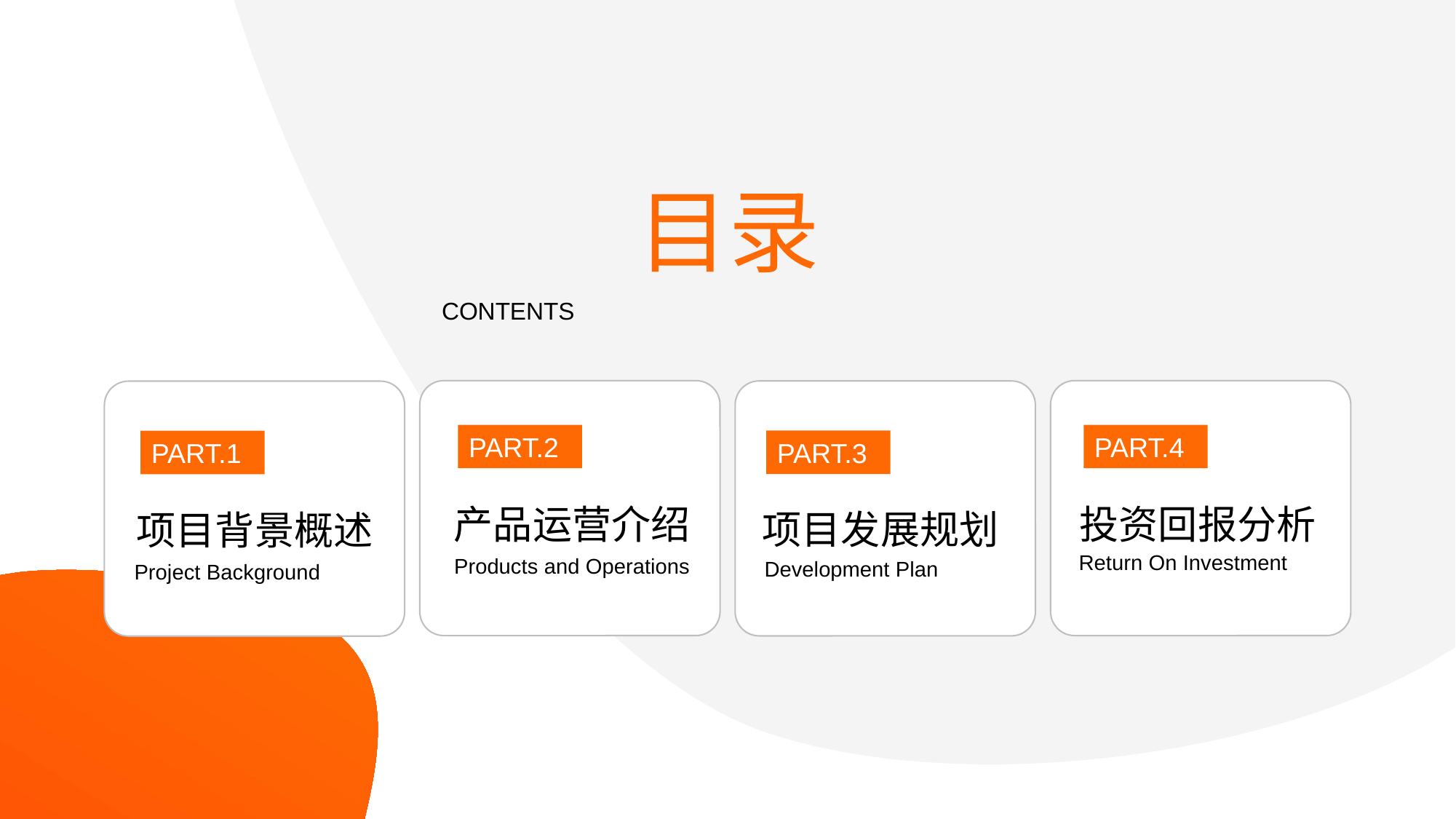

行业PPT模板http://www.1ppt.com/hangye/

目录
CONTENTS

PART.2
PART.4
PART.3
PART.1
产品运营介绍
投资回报分析
项目发展规划
项目背景概述
Return On Investment
Products and Operations
Development Plan
Project Background